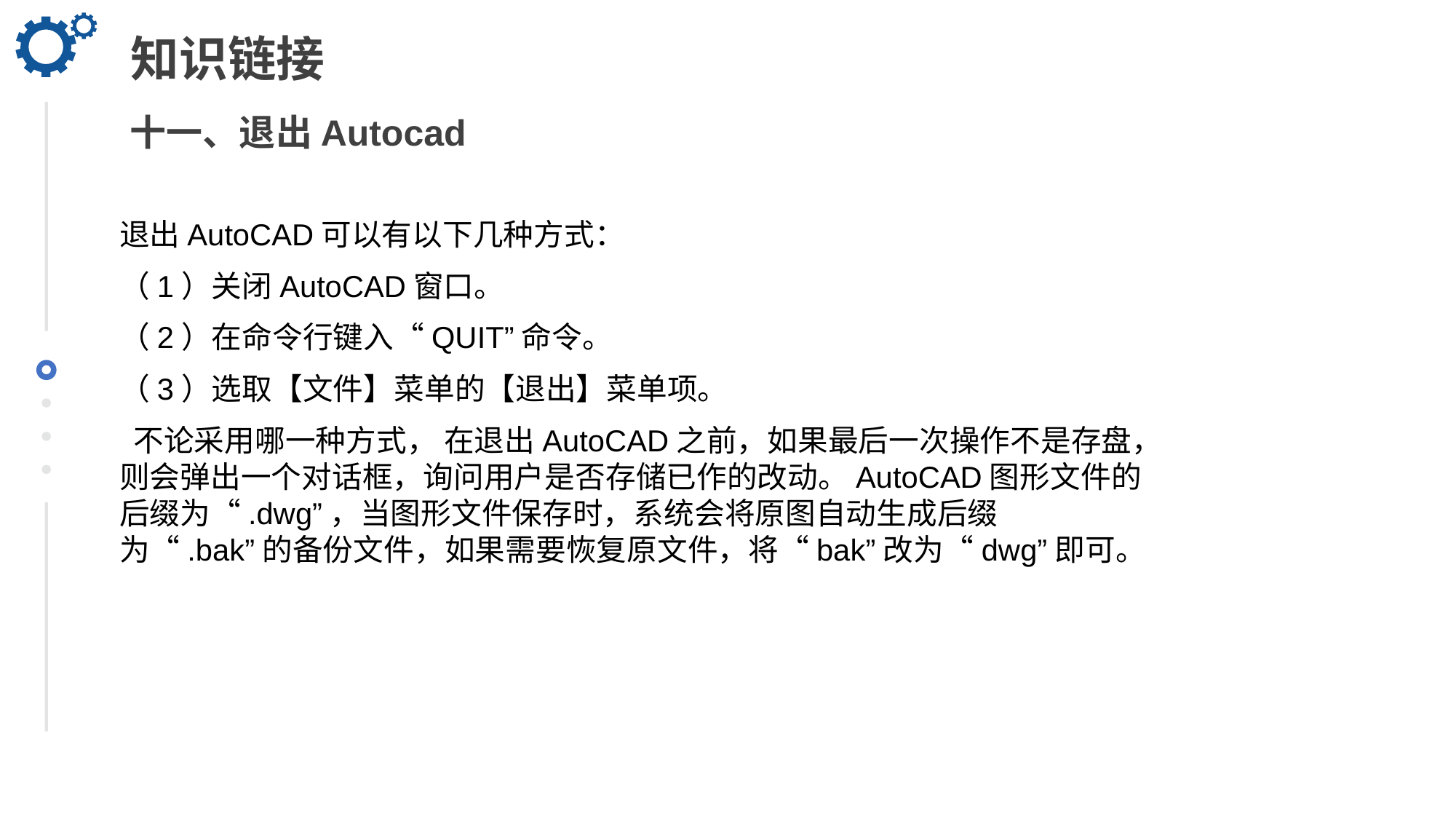

知识链接
十一、退出Autocad
退出AutoCAD可以有以下几种方式：
（1）关闭AutoCAD窗口。
（2）在命令行键入“QUIT”命令。
（3）选取【文件】菜单的【退出】菜单项。
 不论采用哪一种方式， 在退出AutoCAD之前，如果最后一次操作不是存盘，则会弹出一个对话框，询问用户是否存储已作的改动。AutoCAD图形文件的后缀为“.dwg”，当图形文件保存时，系统会将原图自动生成后缀为“.bak”的备份文件，如果需要恢复原文件，将“bak”改为“dwg”即可。
25